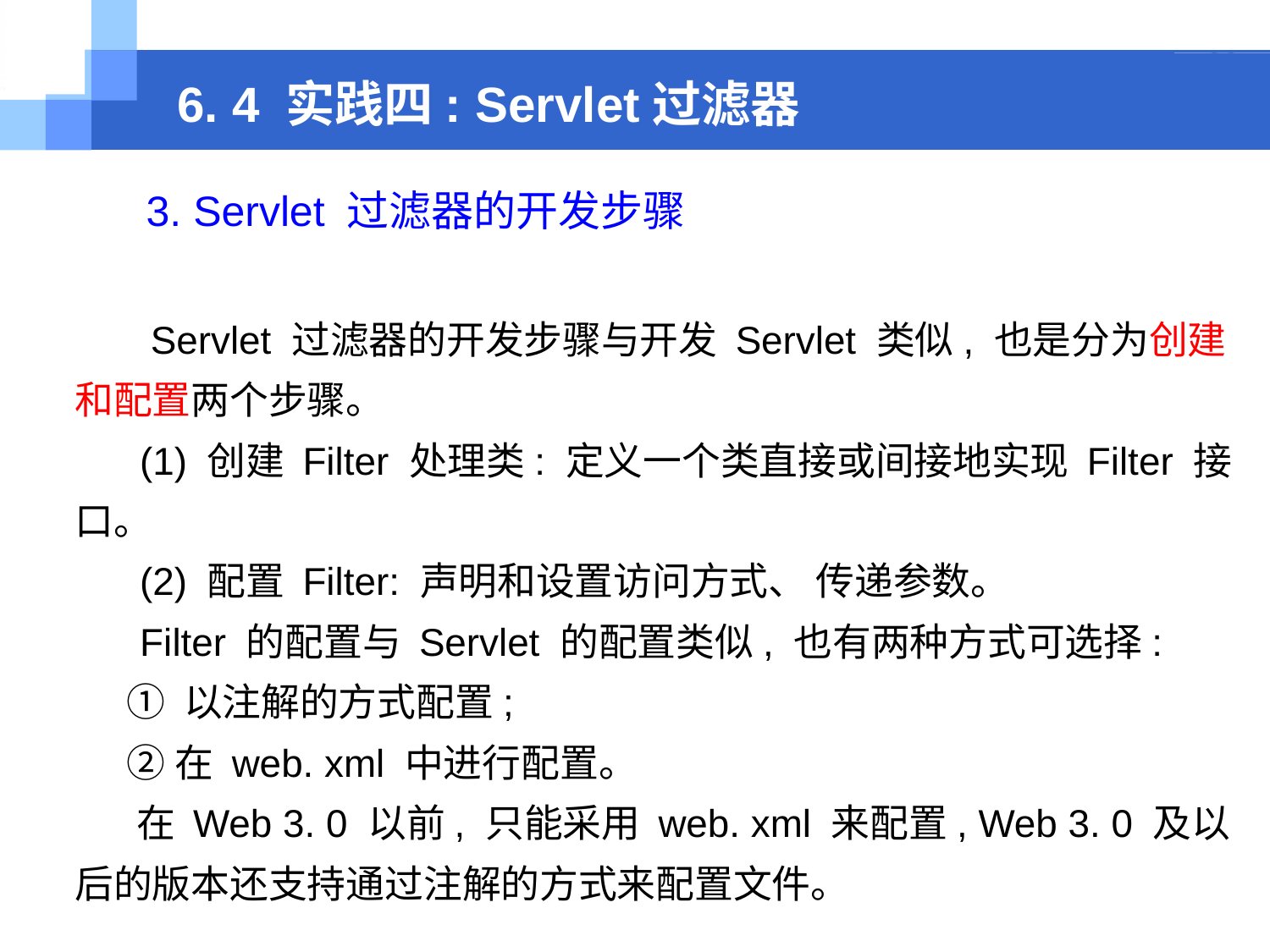

6. 4 实践四: Servlet过滤器
      3. Servlet 过滤器的开发步骤

       Servlet 过滤器的开发步骤与开发 Servlet 类似, 也是分为创建和配置两个步骤。
      (1) 创建 Filter 处理类: 定义一个类直接或间接地实现 Filter 接口。
      (2) 配置 Filter: 声明和设置访问方式、 传递参数。
      Filter 的配置与 Servlet 的配置类似, 也有两种方式可选择:
      ① 以注解的方式配置;
      ②在 web. xml 中进行配置。
      在 Web 3. 0 以前, 只能采用 web. xml 来配置, Web 3. 0 及以后的版本还支持通过注解的方式来配置文件。